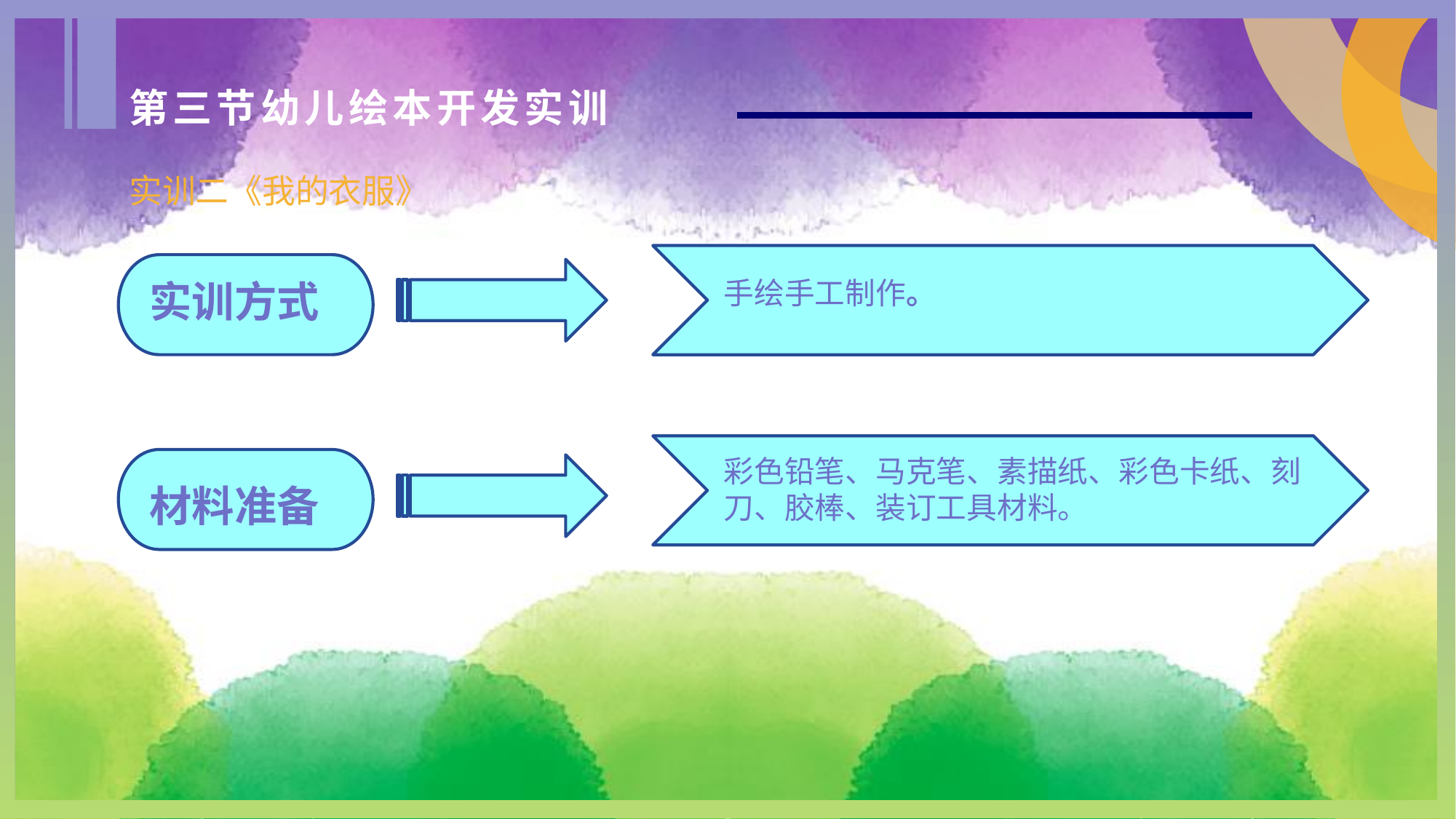

第三节幼儿绘本开发实训
实训二《我的衣服》

手绘手工制作。

实训方式

彩色铅笔、马克笔、素描纸、彩色卡纸、刻刀、胶棒、装订工具材料。

材料准备